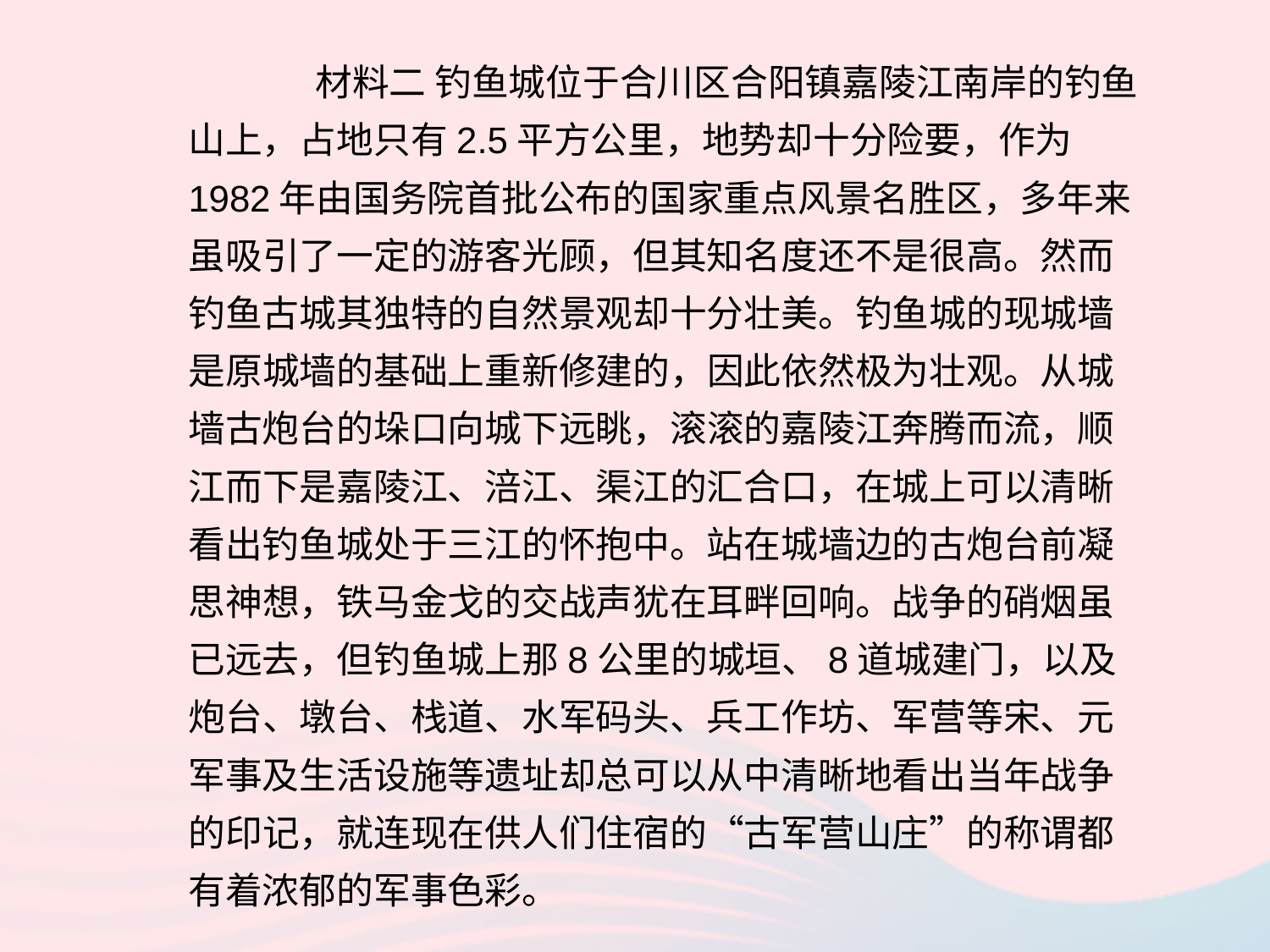

材料二 钓鱼城位于合川区合阳镇嘉陵江南岸的钓鱼山上，占地只有2.5平方公里，地势却十分险要，作为1982年由国务院首批公布的国家重点风景名胜区，多年来虽吸引了一定的游客光顾，但其知名度还不是很高。然而钓鱼古城其独特的自然景观却十分壮美。钓鱼城的现城墙是原城墙的基础上重新修建的，因此依然极为壮观。从城墙古炮台的垛口向城下远眺，滚滚的嘉陵江奔腾而流，顺江而下是嘉陵江、涪江、渠江的汇合口，在城上可以清晰看出钓鱼城处于三江的怀抱中。站在城墙边的古炮台前凝思神想，铁马金戈的交战声犹在耳畔回响。战争的硝烟虽已远去，但钓鱼城上那8公里的城垣、8道城建门，以及炮台、墩台、栈道、水军码头、兵工作坊、军营等宋、元军事及生活设施等遗址却总可以从中清晰地看出当年战争的印记，就连现在供人们住宿的“古军营山庄”的称谓都有着浓郁的军事色彩。